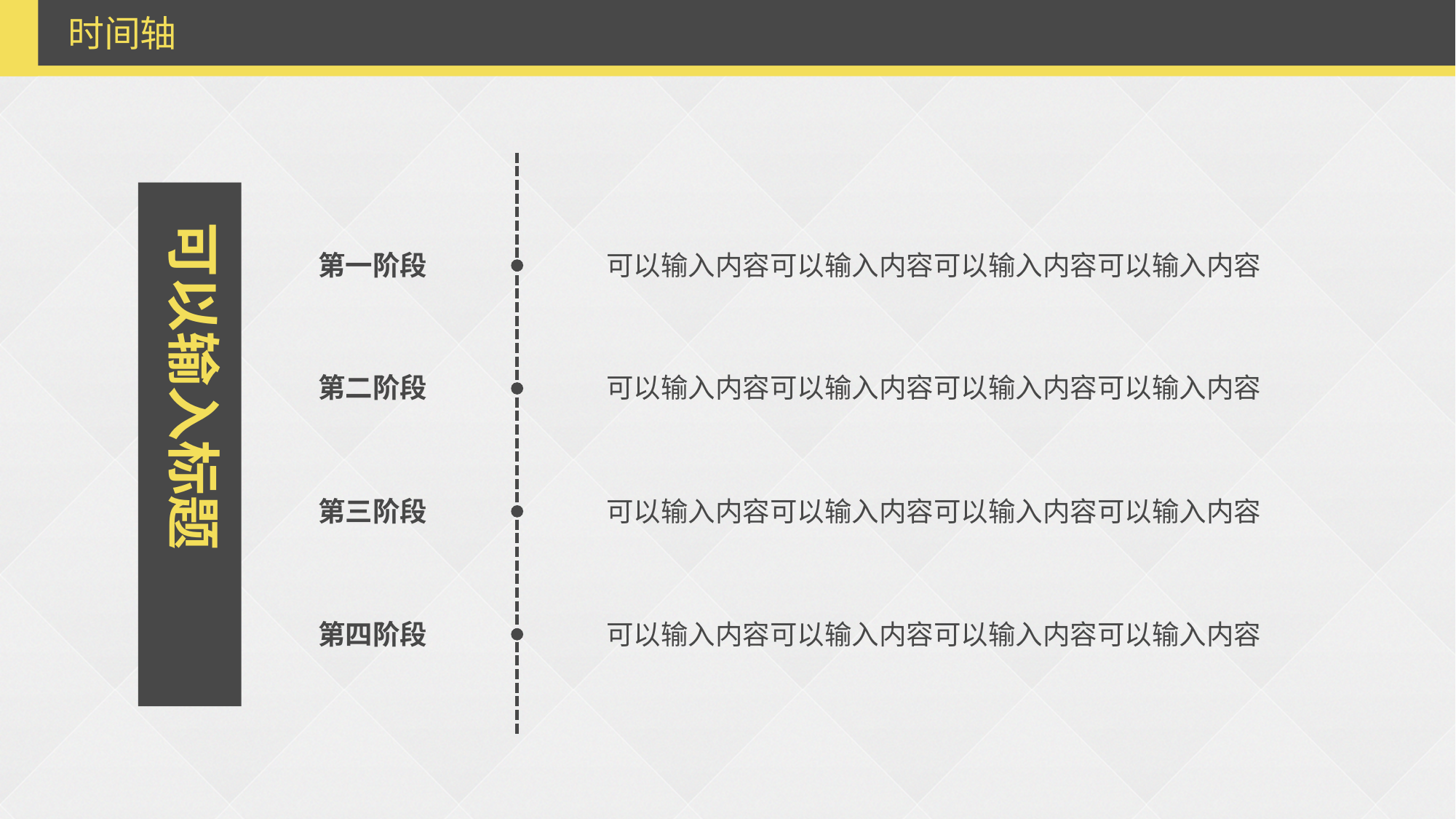

时间轴

可以输入标题
第一阶段
可以输入内容可以输入内容可以输入内容可以输入内容

第二阶段
可以输入内容可以输入内容可以输入内容可以输入内容

第三阶段
可以输入内容可以输入内容可以输入内容可以输入内容

第四阶段
可以输入内容可以输入内容可以输入内容可以输入内容